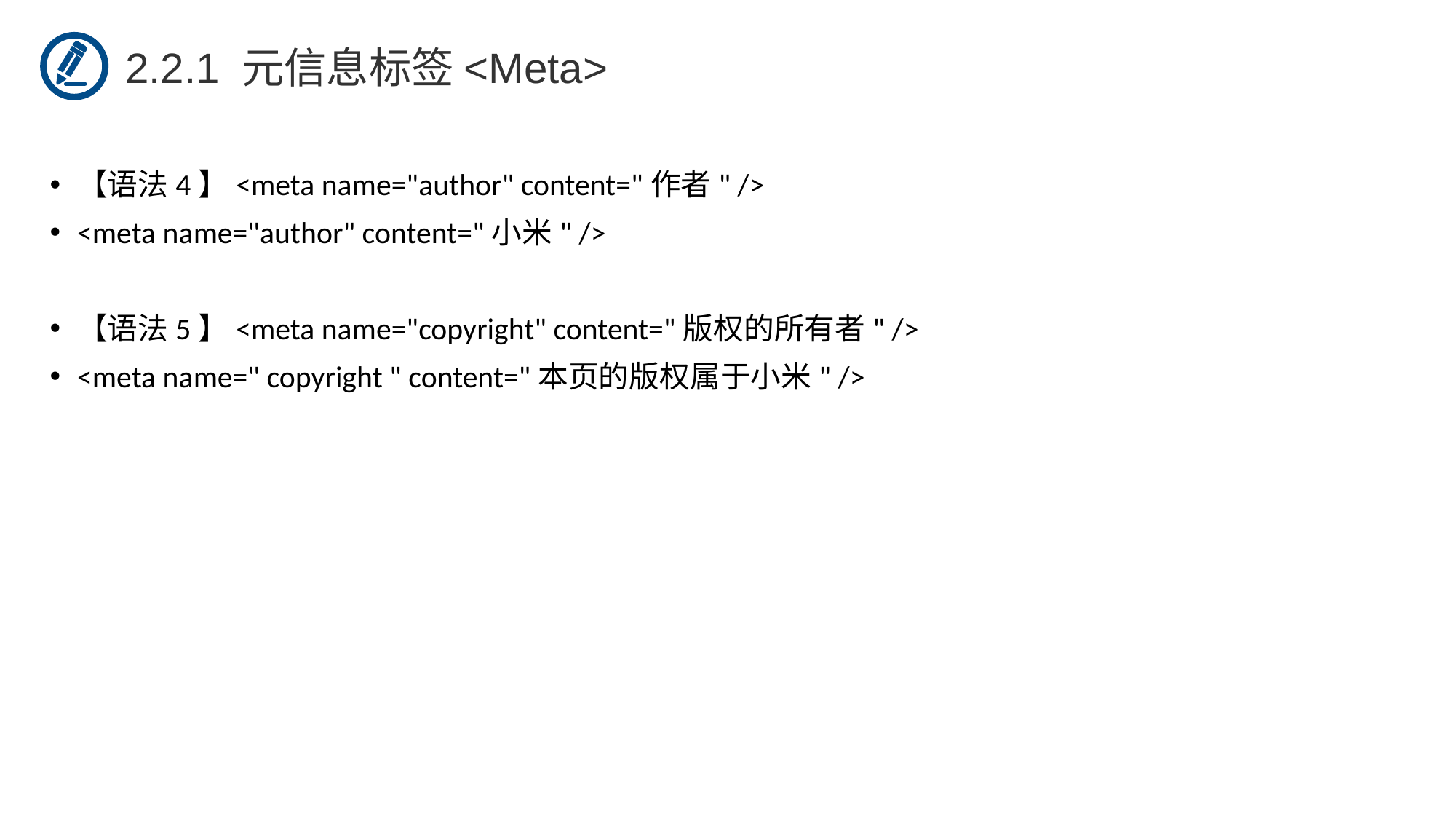

2.2.1 元信息标签<Meta>

【语法4】<meta name="author" content="作者" />
<meta name="author" content="小米" />

【语法5】<meta name="copyright" content="版权的所有者" />
<meta name=" copyright " content="本页的版权属于小米" />